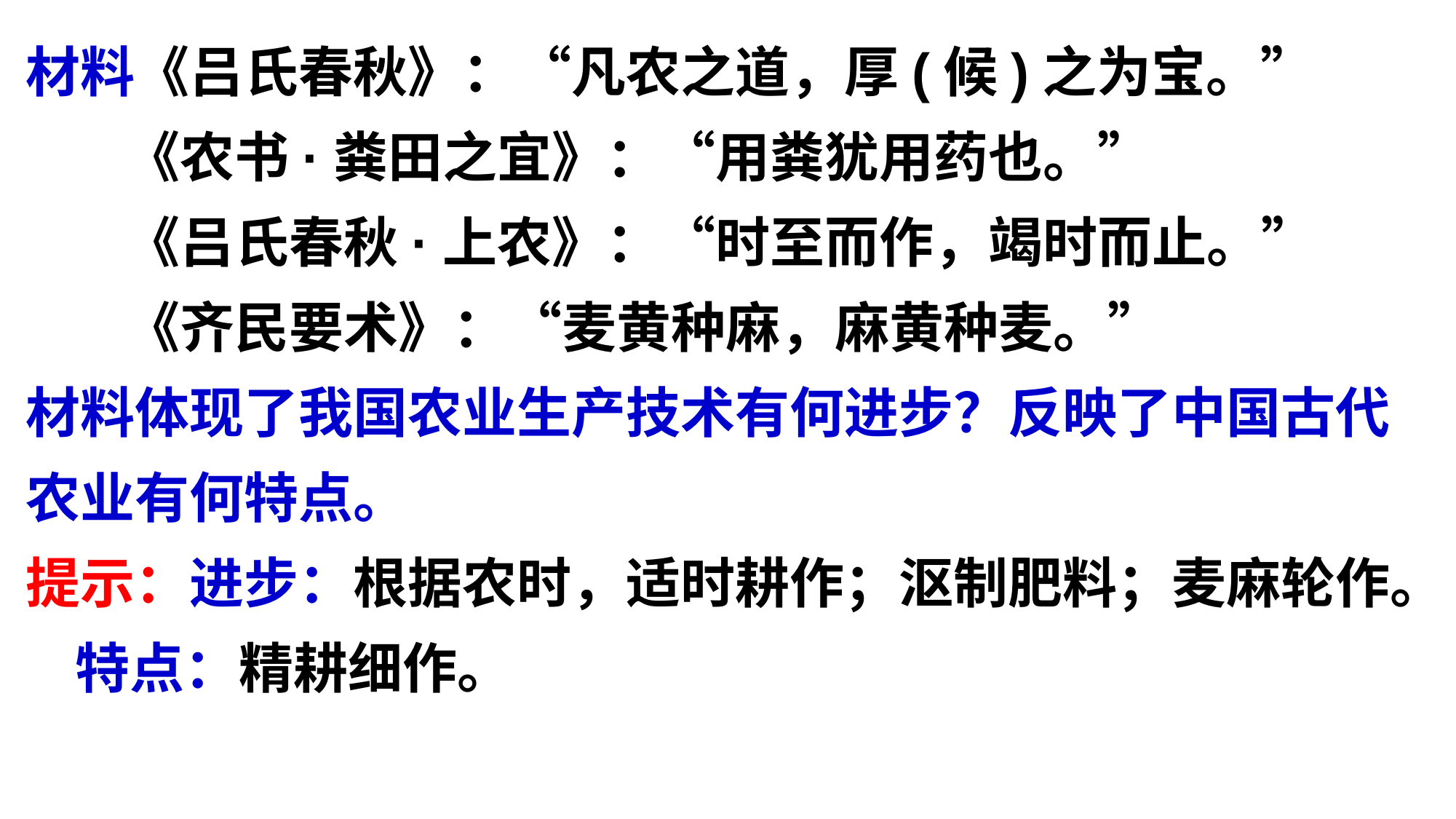

材料《吕氏春秋》：“凡农之道，厚(候)之为宝。”
       《农书·粪田之宜》：“用粪犹用药也。”
       《吕氏春秋·上农》：“时至而作，竭时而止。”
       《齐民要术》：“麦黄种麻，麻黄种麦。”
材料体现了我国农业生产技术有何进步？反映了中国古代农业有何特点。
提示：进步：根据农时，适时耕作；沤制肥料；麦麻轮作。    特点：精耕细作。